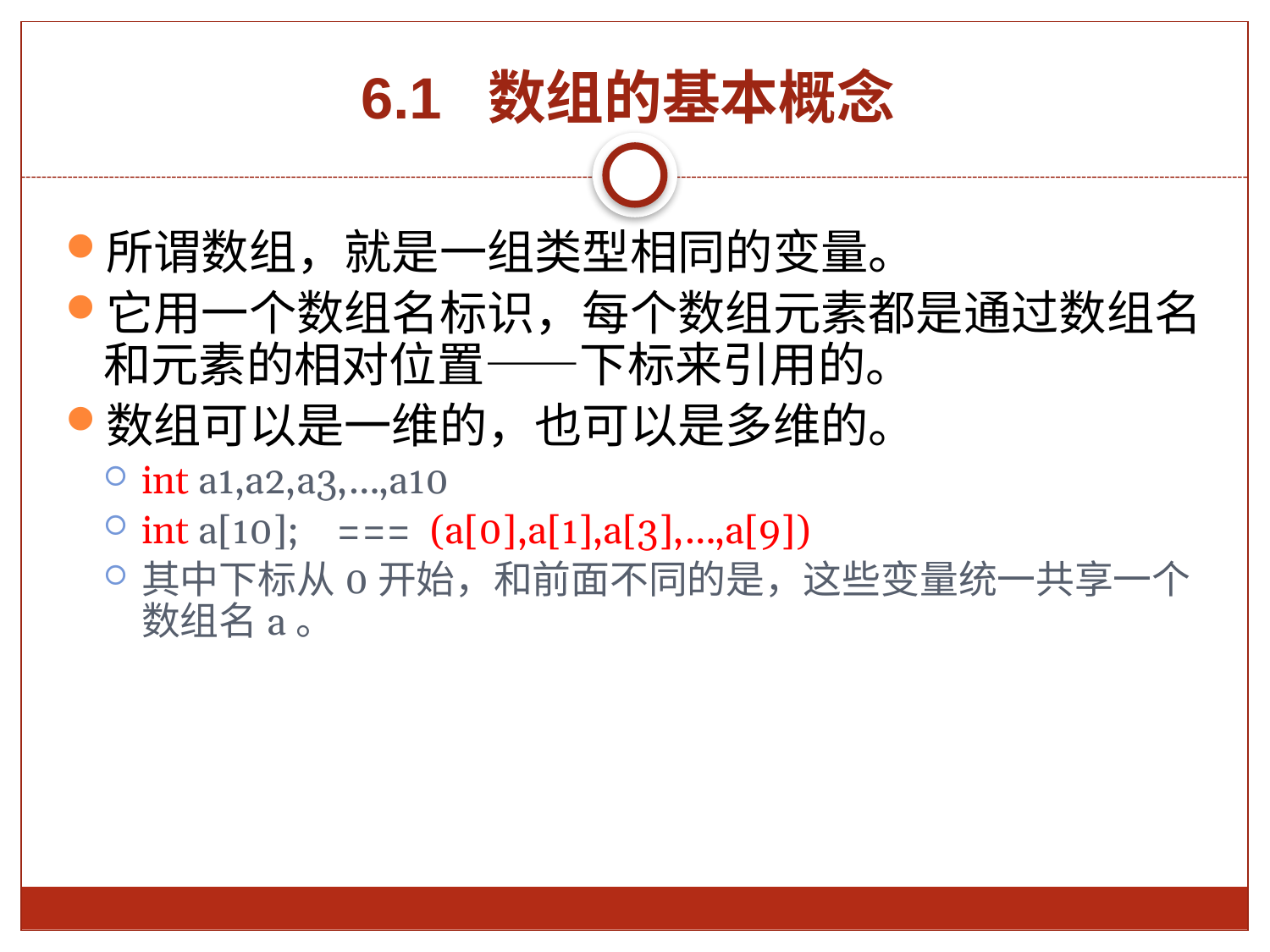

# 6.1  数组的基本概念
所谓数组，就是一组类型相同的变量。
它用一个数组名标识，每个数组元素都是通过数组名和元素的相对位置——下标来引用的。
数组可以是一维的，也可以是多维的。
int a1,a2,a3,…,a10
int a[10];    ===  (a[0],a[1],a[3],…,a[9])
其中下标从0开始，和前面不同的是，这些变量统一共享一个数组名a。